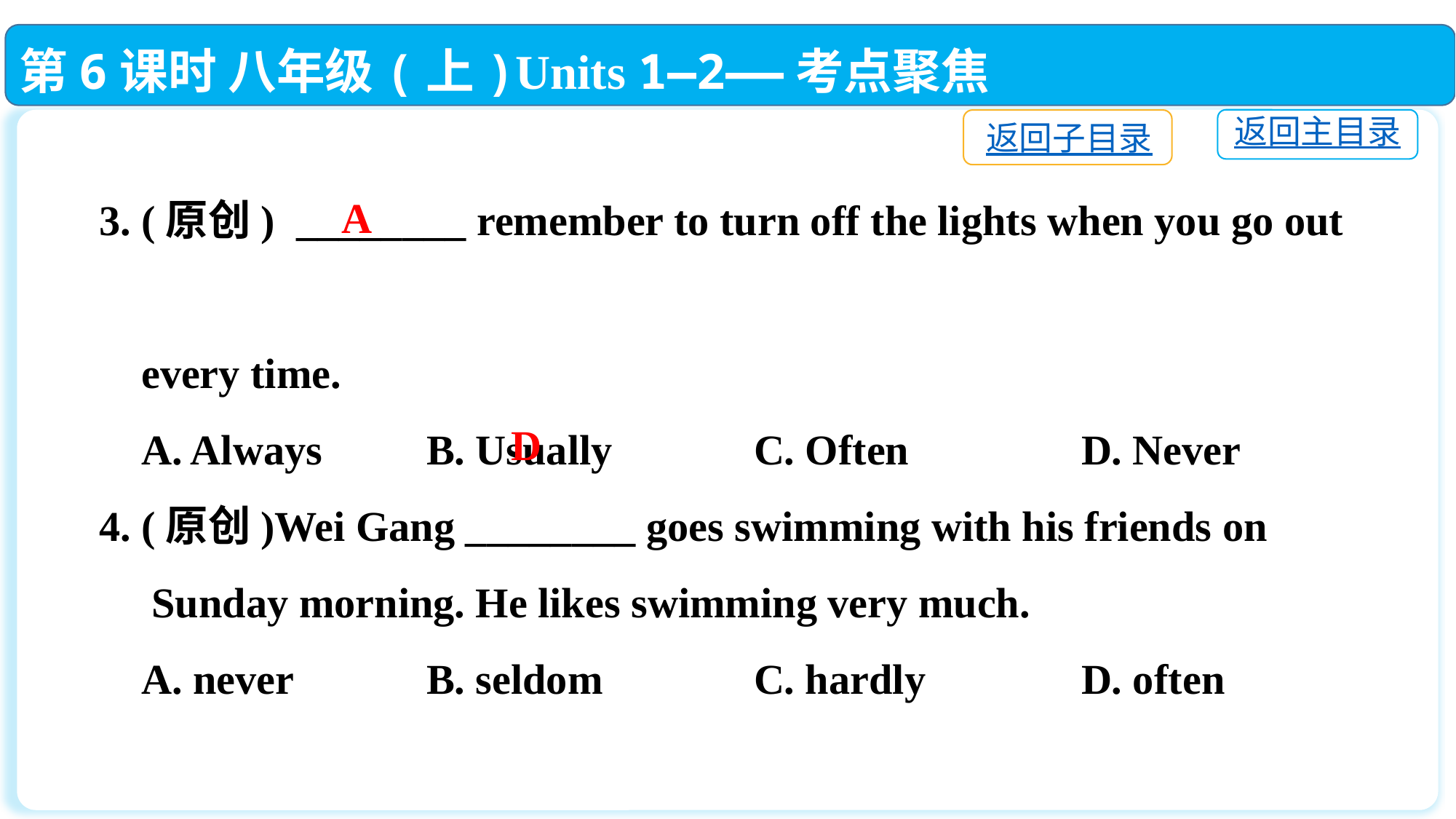

第6课时 八年级(上)Units 1—2——考点聚焦

返回主目录

返回子目录
3. (原创)  ________ remember to turn off the lights when you go out
    every time.
    A. Always	B. Usually		C. Often		D. Never
4. (原创)Wei Gang ________ goes swimming with his friends on
     Sunday morning. He likes swimming very much.
    A. never		B. seldom		C. hardly		D. often
A
D